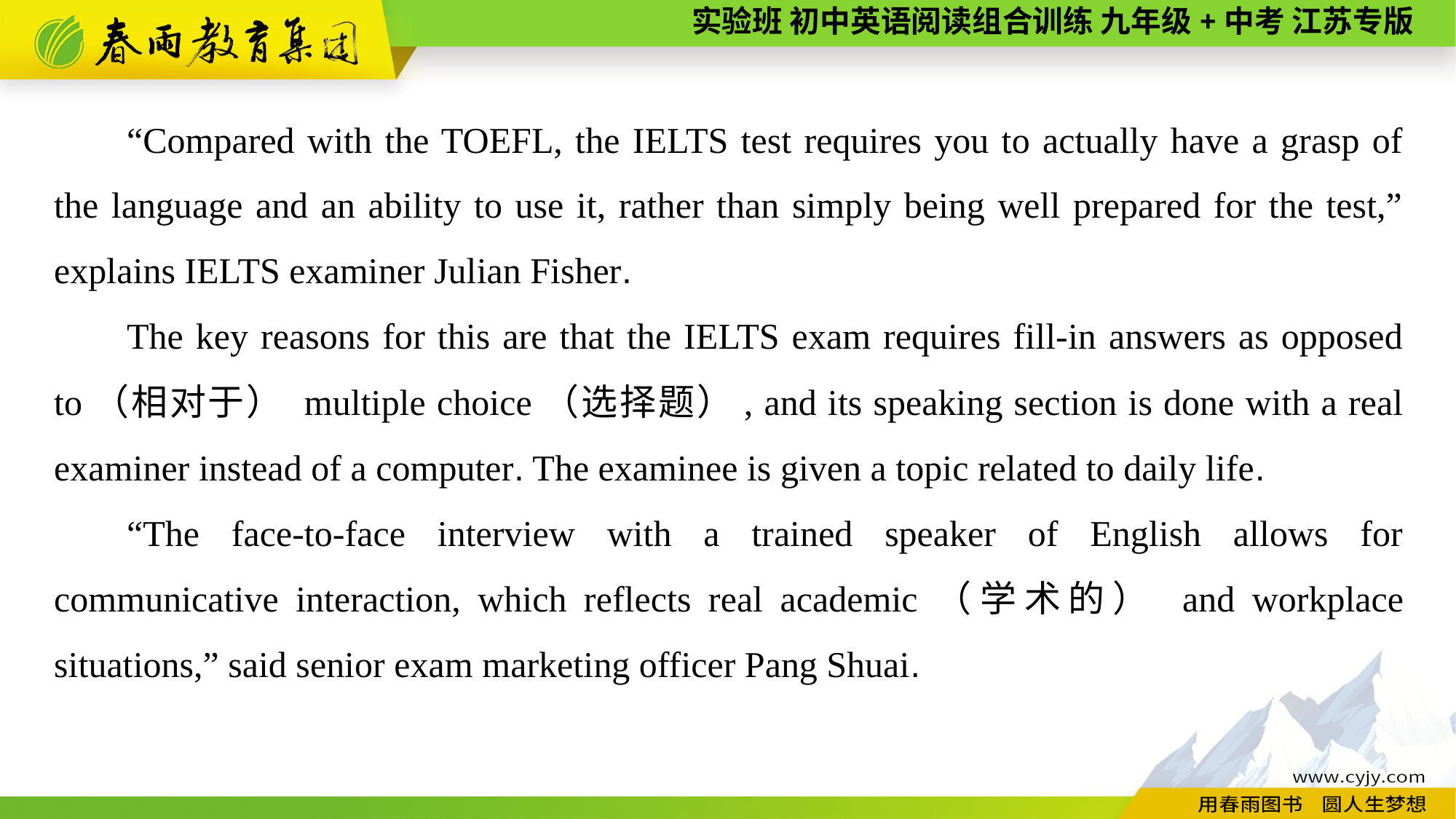

“Compared with the TOEFL, the IELTS test requires you to actually have a grasp of the language and an ability to use it, rather than simply being well prepared for the test,” explains IELTS examiner Julian Fisher.
The key reasons for this are that the IELTS exam requires fill-in answers as opposed to（相对于） multiple choice（选择题）, and its speaking section is done with a real examiner instead of a computer. The examinee is given a topic related to daily life.
“The face-to-face interview with a trained speaker of English allows for communicative interaction, which reflects real academic（学术的） and workplace situations,” said senior exam marketing officer Pang Shuai.